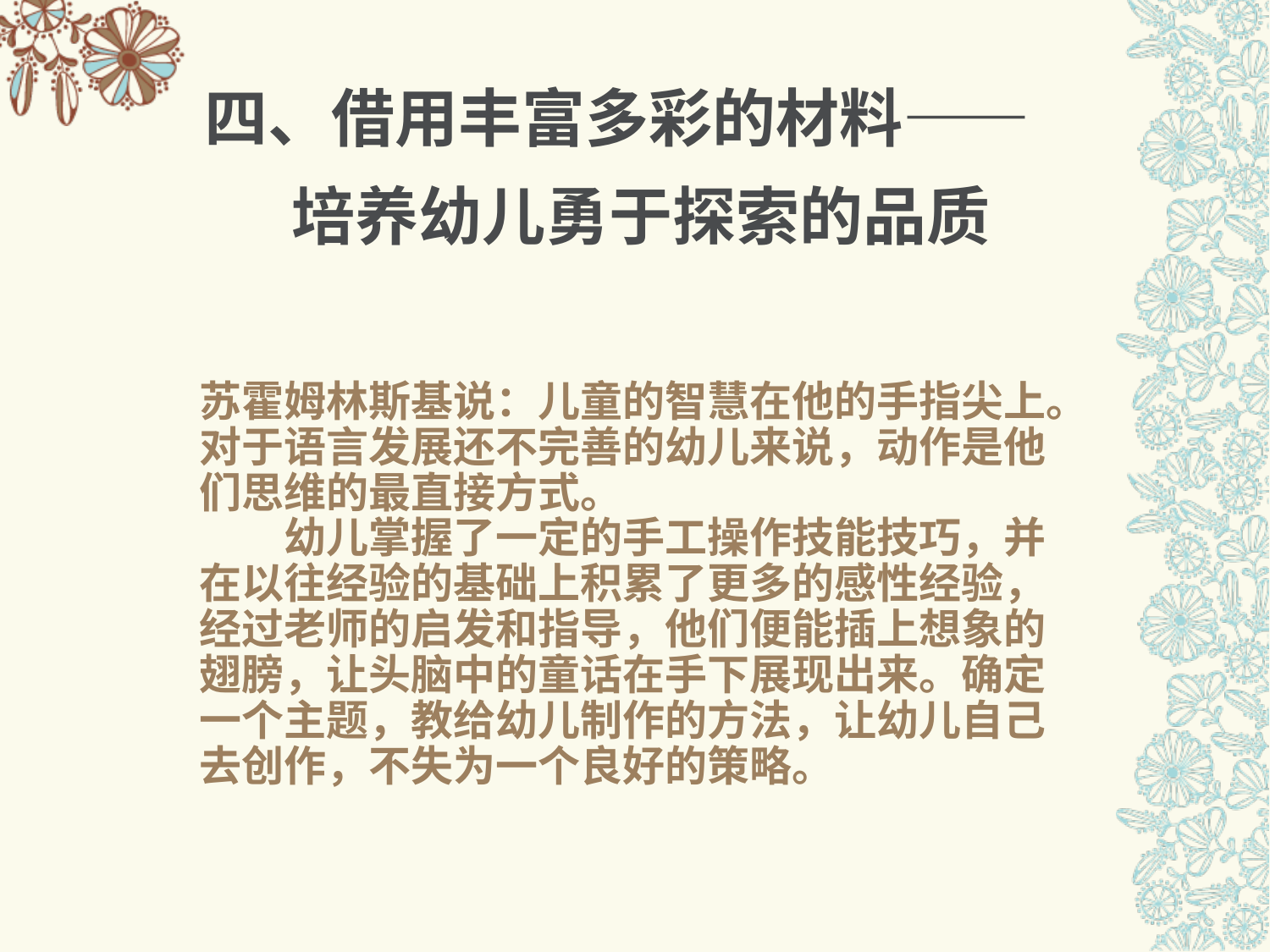

四、借用丰富多彩的材料——
     培养幼儿勇于探索的品质
# 苏霍姆林斯基说：儿童的智慧在他的手指尖上。对于语言发展还不完善的幼儿来说，动作是他们思维的最直接方式。 　　幼儿掌握了一定的手工操作技能技巧，并在以往经验的基础上积累了更多的感性经验，经过老师的启发和指导，他们便能插上想象的翅膀，让头脑中的童话在手下展现出来。确定一个主题，教给幼儿制作的方法，让幼儿自己去创作，不失为一个良好的策略。